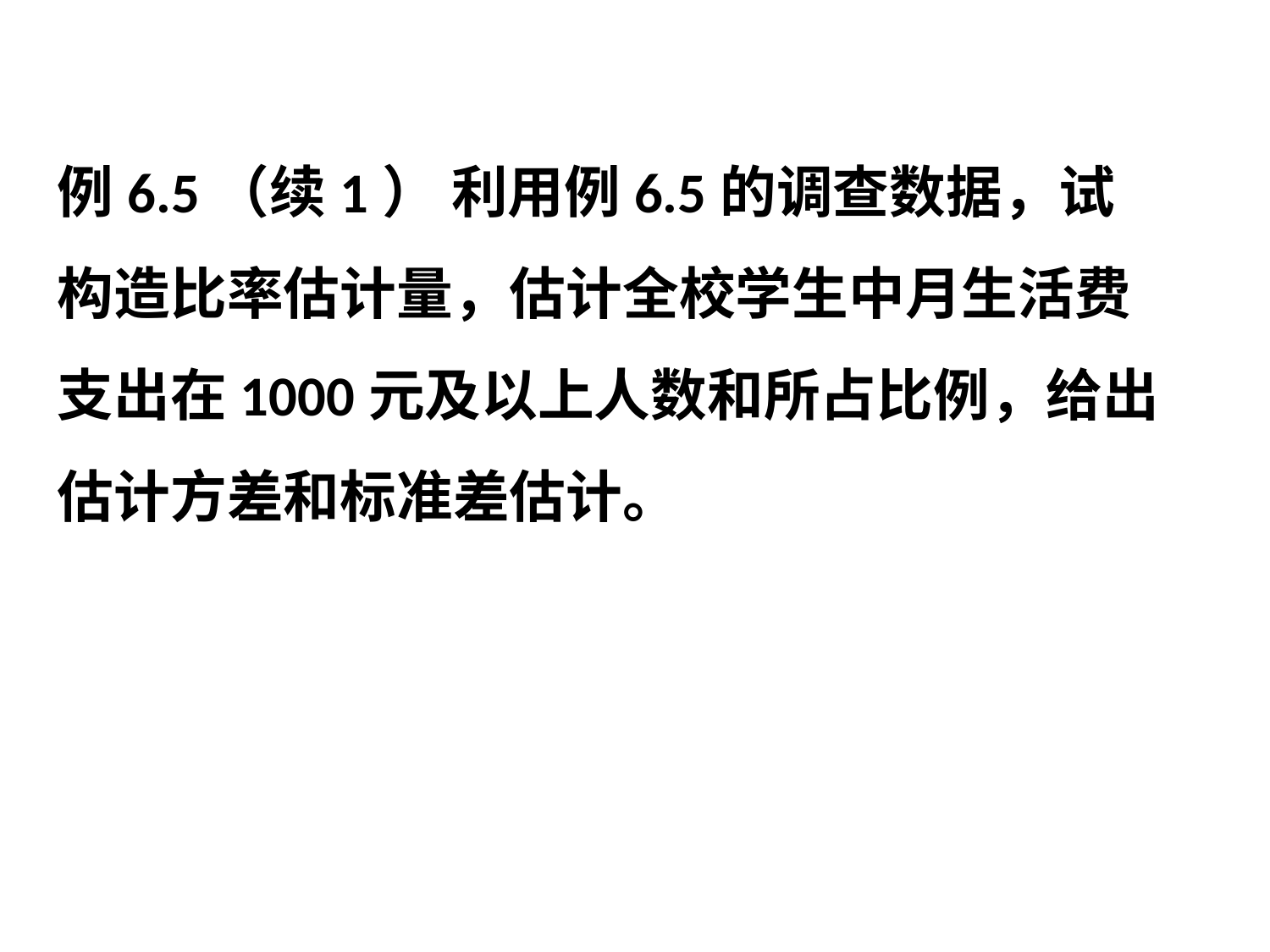

例6.5（续1） 利用例6.5的调查数据，试构造比率估计量，估计全校学生中月生活费支出在1000元及以上人数和所占比例，给出估计方差和标准差估计。